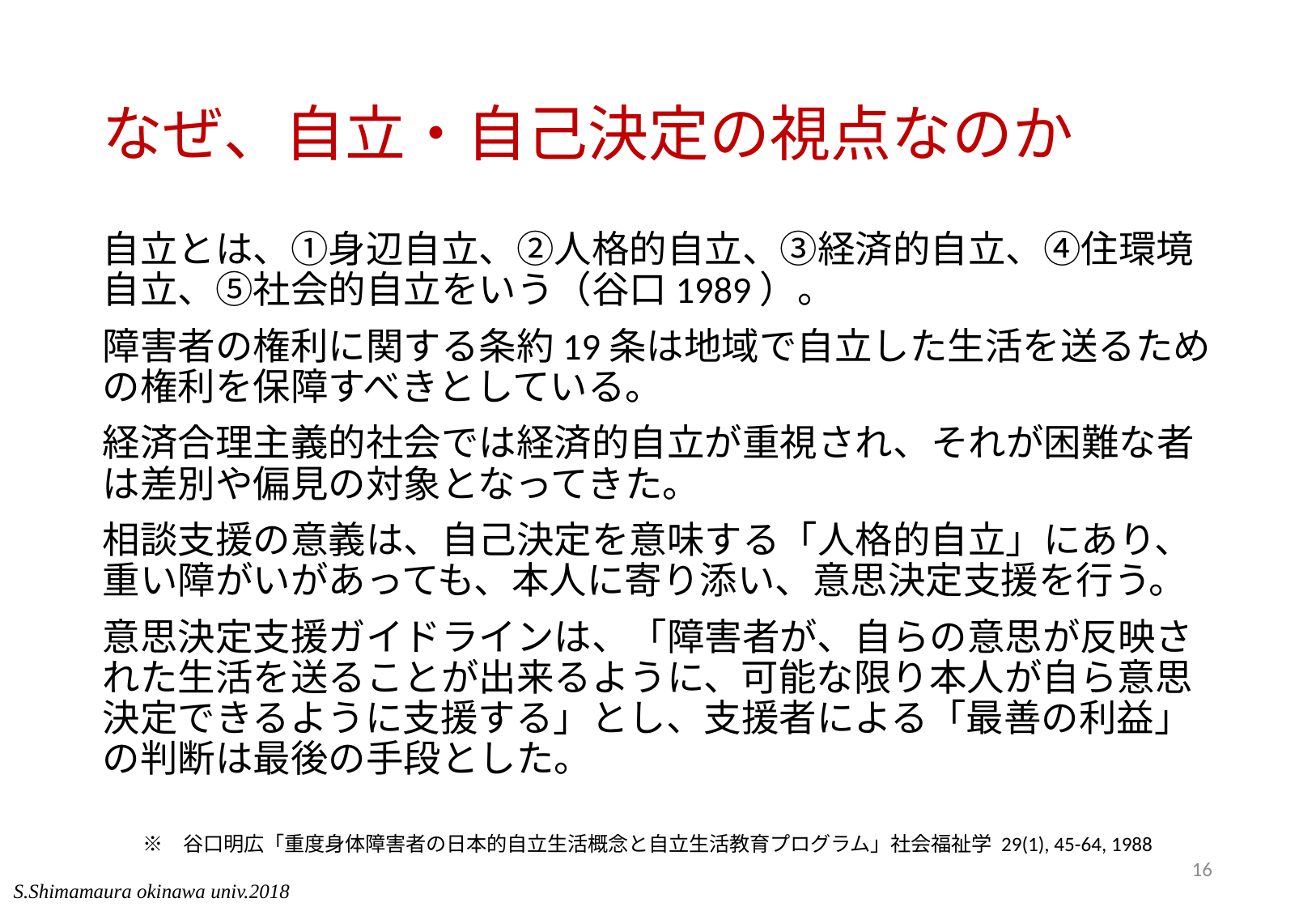

# なぜ、自立・自己決定の視点なのか
自立とは、①身辺自立、②人格的自立、③経済的自立、④住環境自立、⑤社会的自立をいう（谷口1989）。
障害者の権利に関する条約19条は地域で自立した生活を送るための権利を保障すべきとしている。
経済合理主義的社会では経済的自立が重視され、それが困難な者は差別や偏見の対象となってきた。
相談支援の意義は、自己決定を意味する「人格的自立」にあり、重い障がいがあっても、本人に寄り添い、意思決定支援を行う。
意思決定支援ガイドラインは、「障害者が、自らの意思が反映された生活を送ることが出来るように、可能な限り本人が自ら意思決定できるように支援する」とし、支援者による「最善の利益」の判断は最後の手段とした。

　　※　谷口明広「重度身体障害者の日本的自立生活概念と自立生活教育プログラム」社会福祉学 29(1), 45-64, 1988
16
S.Shimamaura okinawa univ.2018